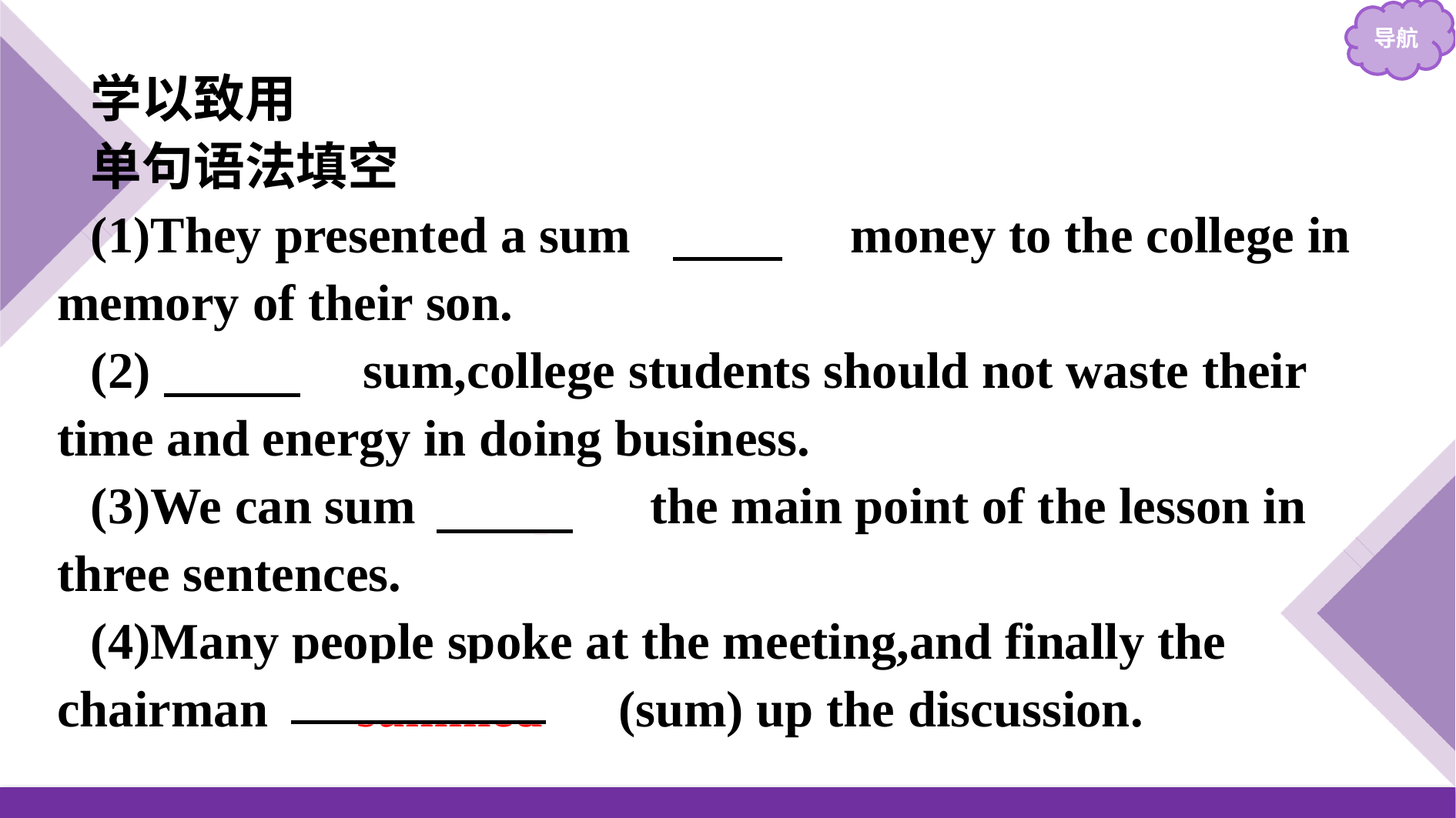

学以致用
单句语法填空
(1)They presented a sum 　of　 money to the college in memory of their son.
(2)　In　 sum,college students should not waste their time and energy in doing business.
(3)We can sum 　up　 the main point of the lesson in three sentences.
(4)Many people spoke at the meeting,and finally the chairman 　summed　(sum) up the discussion.